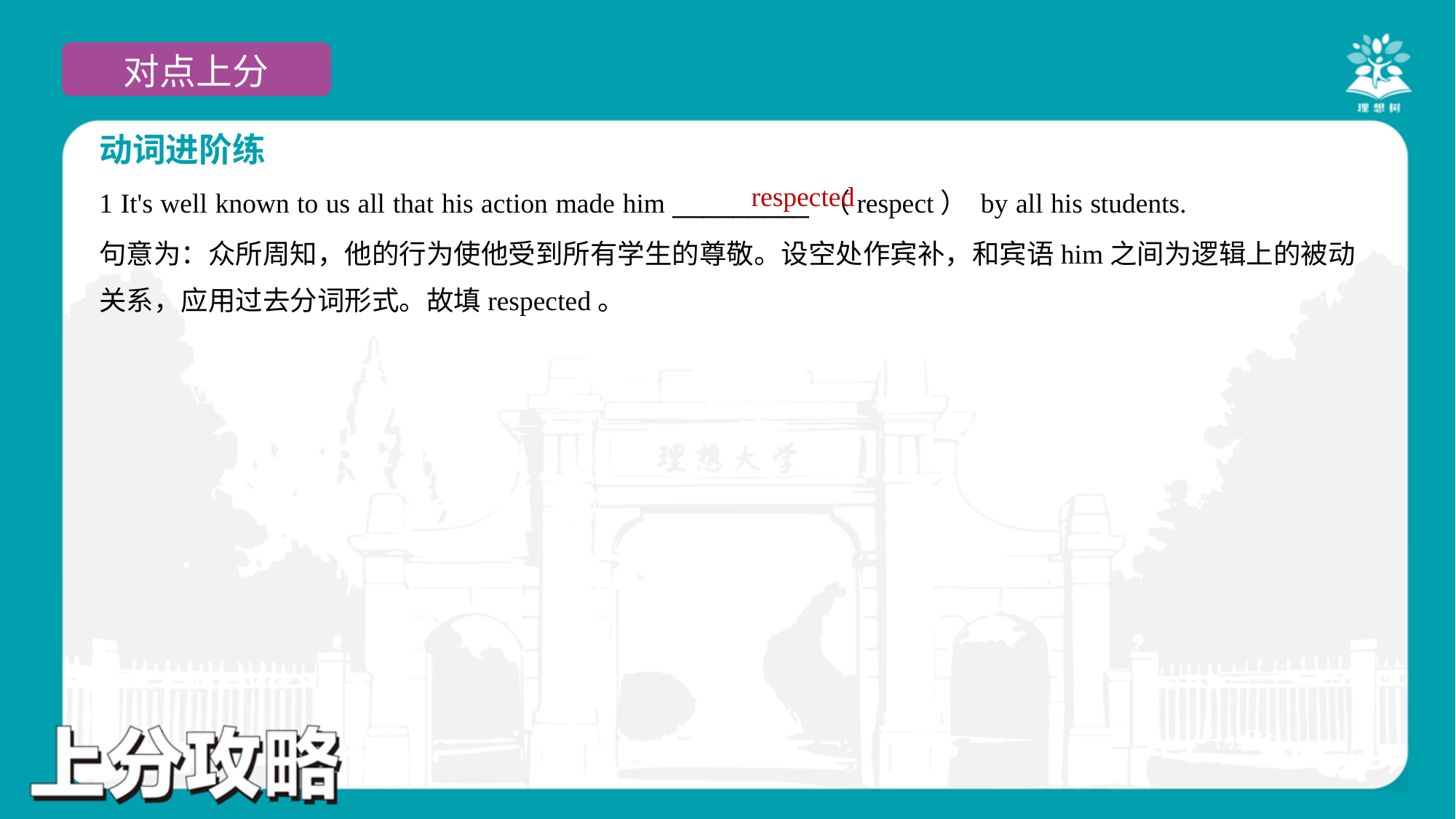

动词进阶练
respected
1 It's well known to us all that his action made him _________ （respect） by all his students.
句意为：众所周知，他的行为使他受到所有学生的尊敬。设空处作宾补，和宾语him之间为逻辑上的被动
关系，应用过去分词形式。故填respected。